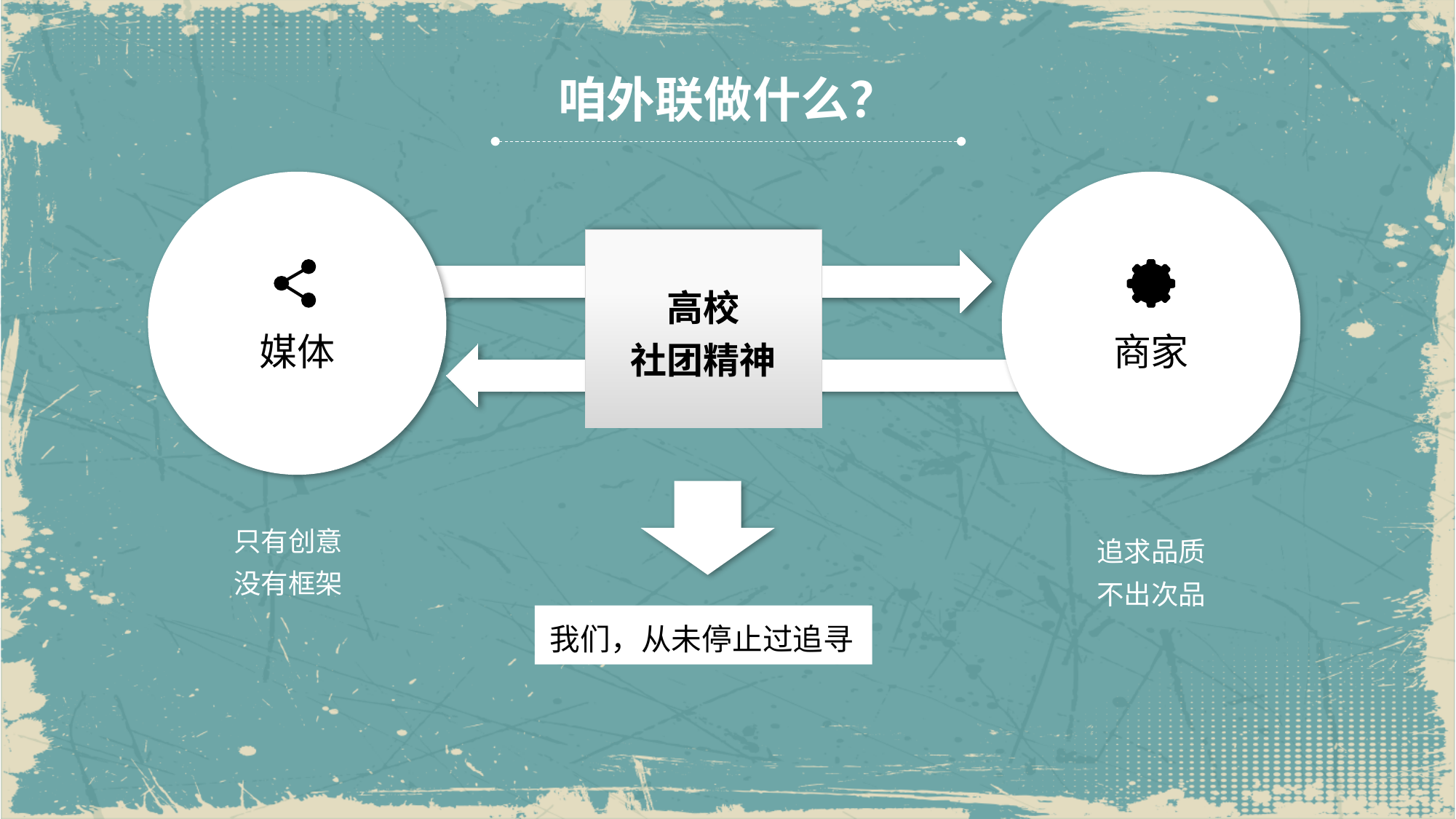

咱外联做什么？

媒体

商家
高校
社团精神

只有创意
没有框架
追求品质
不出次品
我们，从未停止过追寻